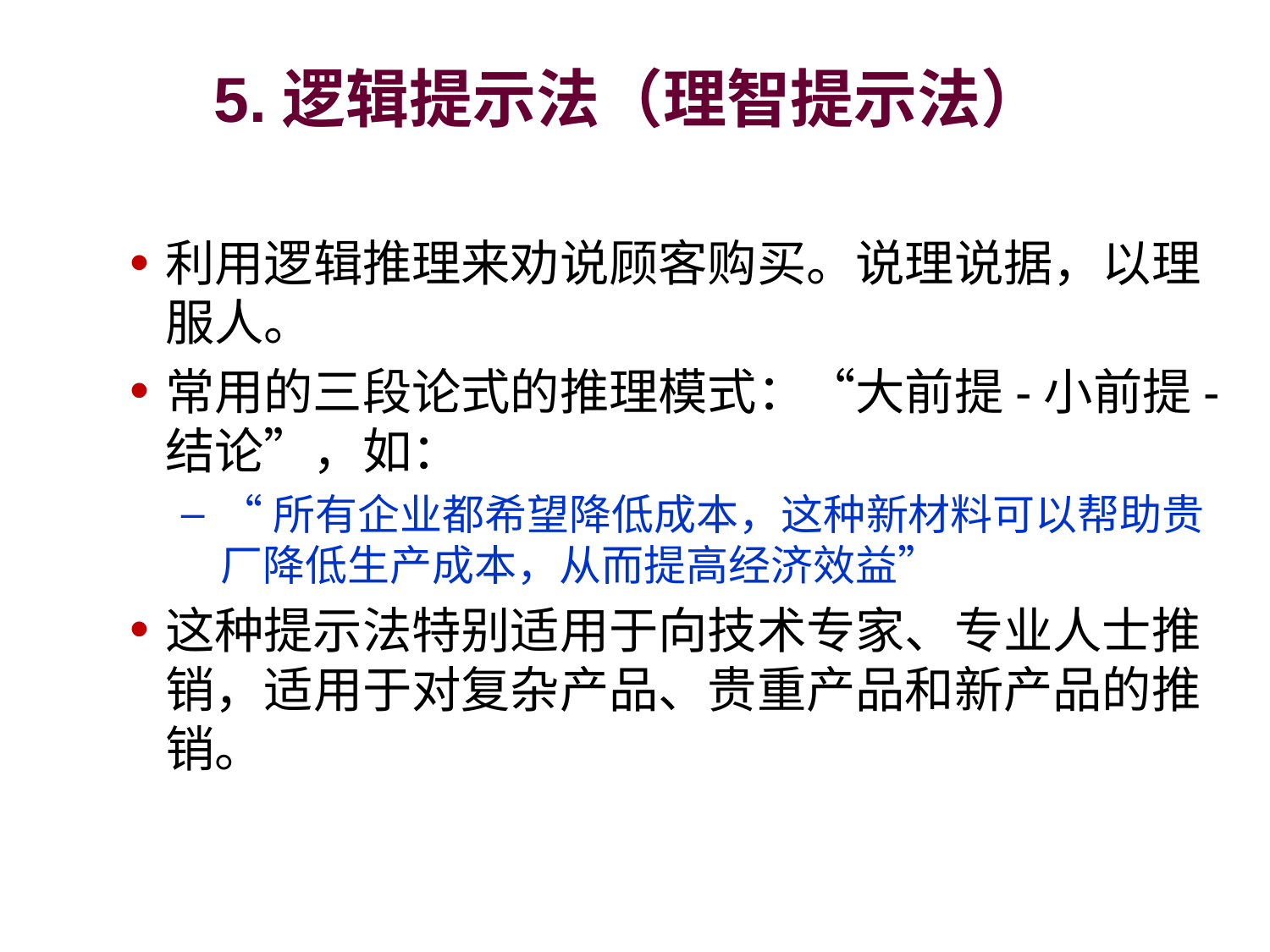

# 5.逻辑提示法（理智提示法）
利用逻辑推理来劝说顾客购买。说理说据，以理服人。
常用的三段论式的推理模式：“大前提-小前提-结论”，如：
“所有企业都希望降低成本，这种新材料可以帮助贵厂降低生产成本，从而提高经济效益”
这种提示法特别适用于向技术专家、专业人士推销，适用于对复杂产品、贵重产品和新产品的推销。